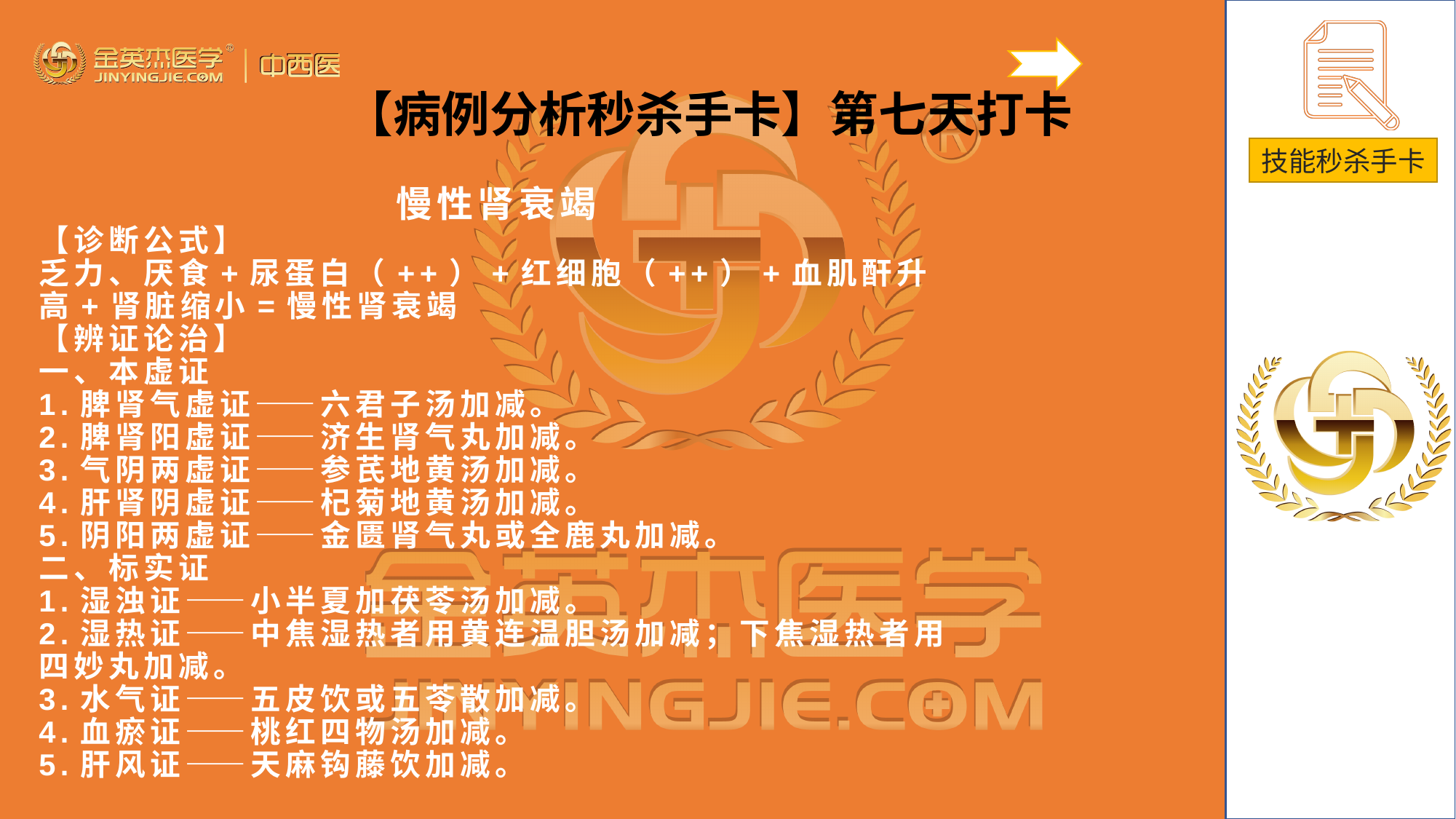

【病例分析秒杀手卡】第七天打卡
慢性肾衰竭
【诊断公式】
乏力、厌食+尿蛋白（++）+红细胞（++）+血肌酐升高+肾脏缩小=慢性肾衰竭
【辨证论治】
一、本虚证
1.脾肾气虚证——六君子汤加减。
2.脾肾阳虚证——济生肾气丸加减。
3.气阴两虚证——参芪地黄汤加减。
4.肝肾阴虚证——杞菊地黄汤加减。
5.阴阳两虚证——金匮肾气丸或全鹿丸加减。
二、标实证
1.湿浊证——小半夏加茯苓汤加减。
2.湿热证——中焦湿热者用黄连温胆汤加减；下焦湿热者用四妙丸加减。
3.水气证——五皮饮或五苓散加减。
4.血瘀证——桃红四物汤加减。
5.肝风证——天麻钩藤饮加减。